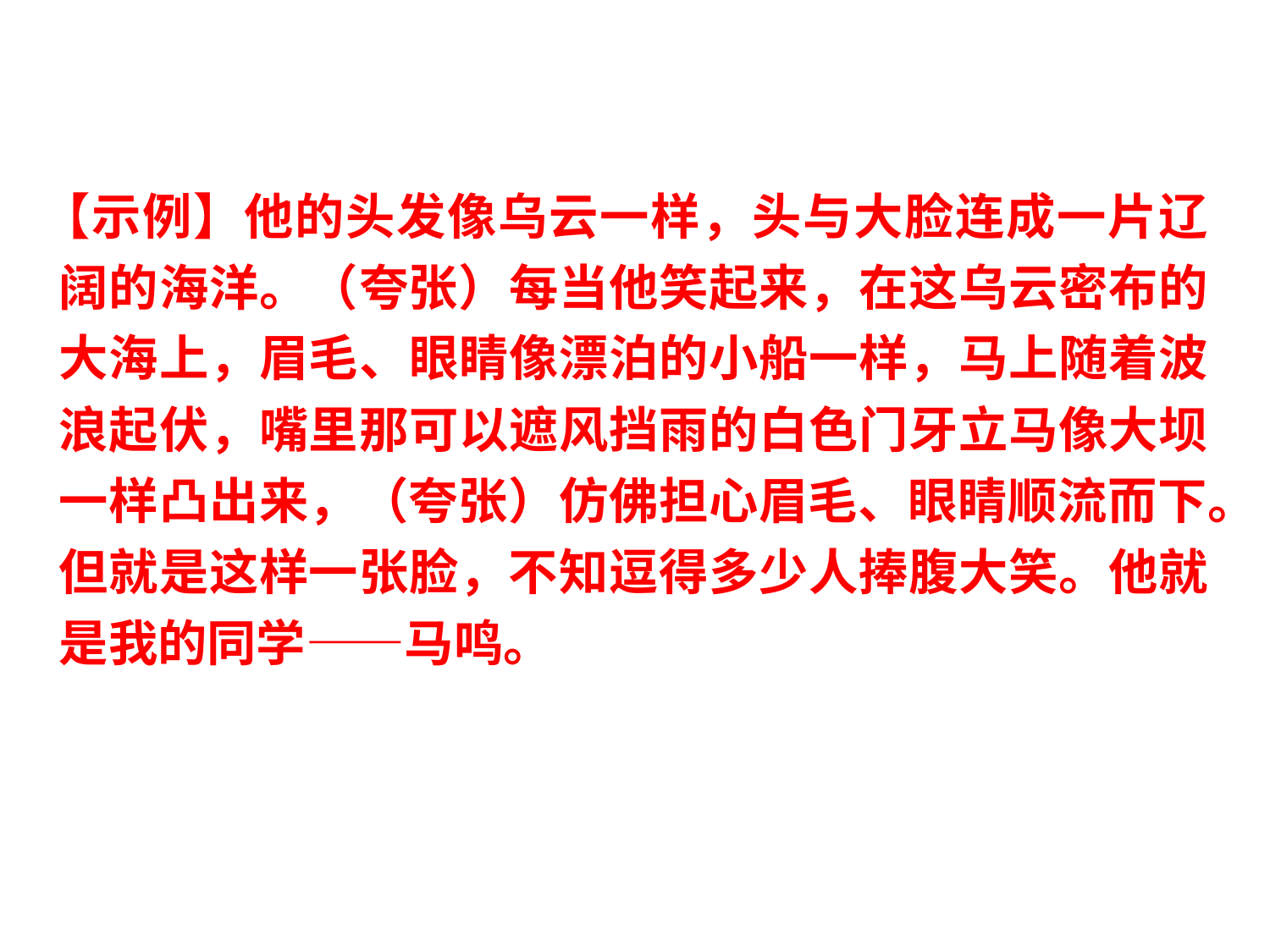

【示例】他的头发像乌云一样，头与大脸连成一片辽阔的海洋。（夸张）每当他笑起来，在这乌云密布的大海上，眉毛、眼睛像漂泊的小船一样，马上随着波浪起伏，嘴里那可以遮风挡雨的白色门牙立马像大坝一样凸出来，（夸张）仿佛担心眉毛、眼睛顺流而下。但就是这样一张脸，不知逗得多少人捧腹大笑。他就是我的同学——马鸣。